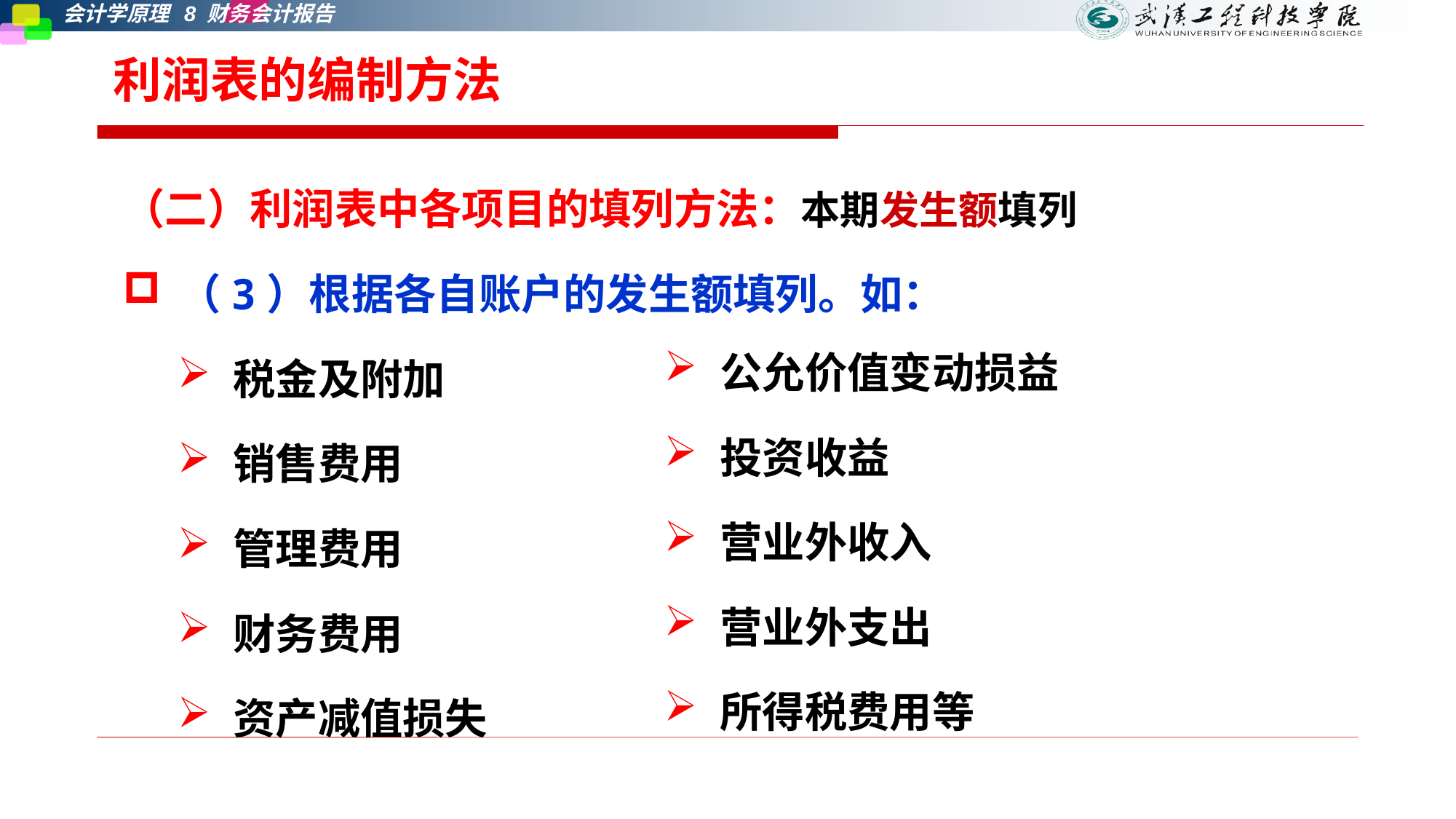

利润表的编制方法
（二）利润表中各项目的填列方法：本期发生额填列
（3）根据各自账户的发生额填列。如：
税金及附加
销售费用
管理费用
财务费用
资产减值损失

公允价值变动损益
投资收益
营业外收入
营业外支出
所得税费用等